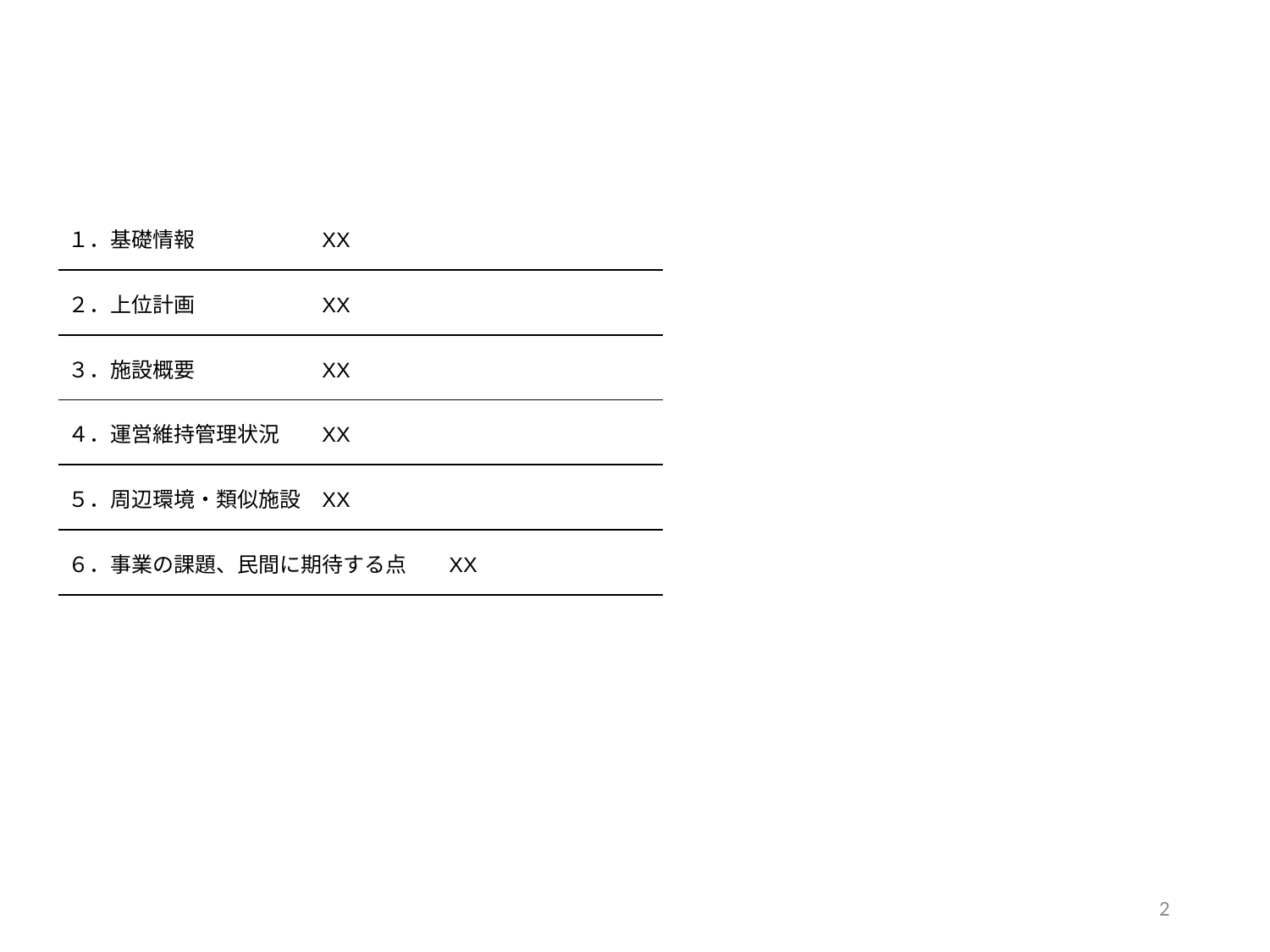

| １．基礎情報 XX |
| --- |
| ２．上位計画 XX |
| ３．施設概要 XX |
| ４．運営維持管理状況 XX |
| ５．周辺環境・類似施設 XX |
| ６．事業の課題、民間に期待する点 XX |
2